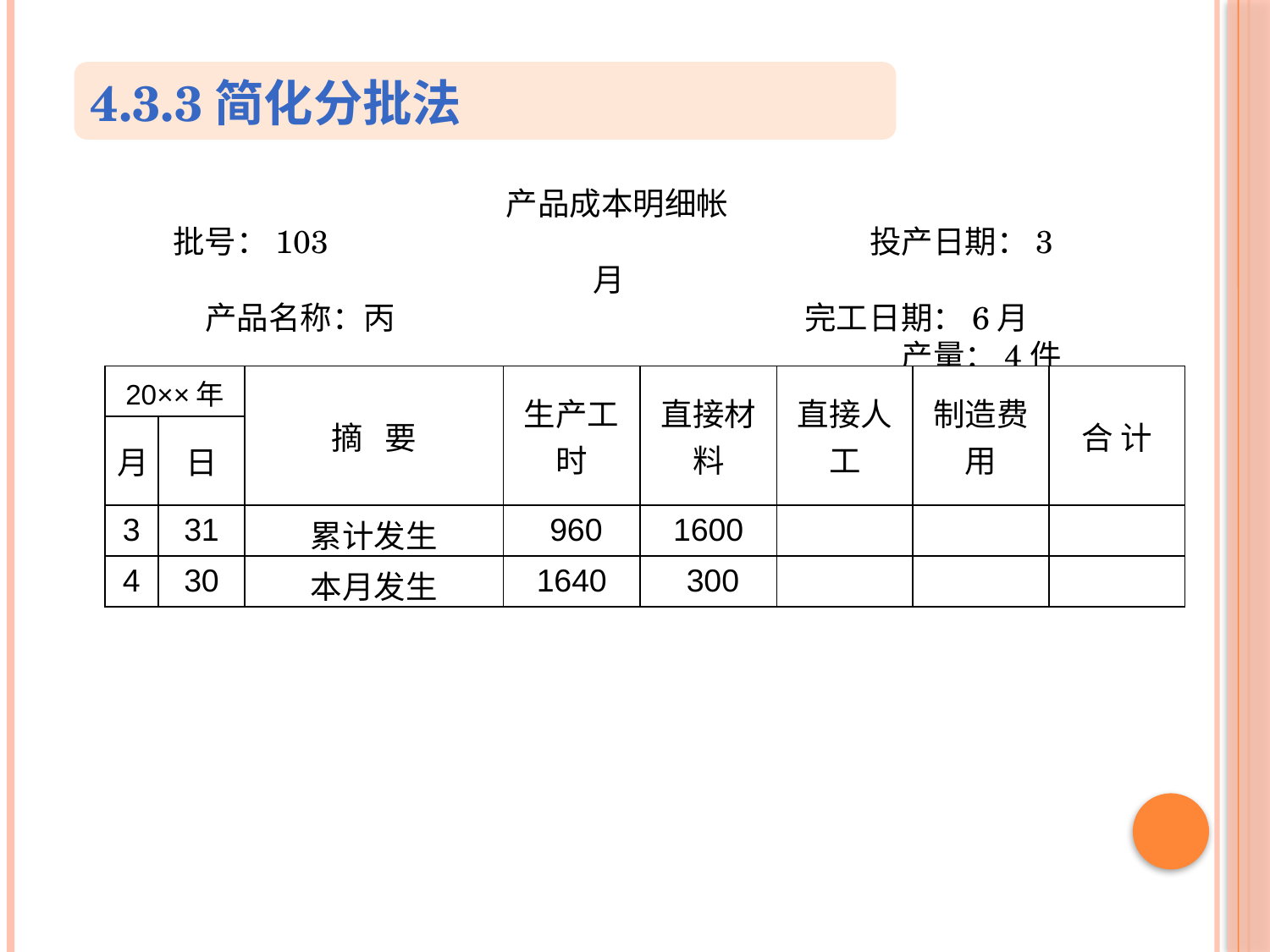

4.3.3简化分批法
产品成本明细帐
批号：103                                                            投产日期：3月
产品名称：丙                                                         完工日期：6月
            　　　　　　　　　　　　　　　　　　　　 产量：4件
| 20××年 |  | 摘 要 | 生产工时 | 直接材料 | 直接人工 | 制造费用 | 合 计 |
| --- | --- | --- | --- | --- | --- | --- | --- |
| 月 | 日 |  |  |  |  |  |  |
| 3 | 31 | 累计发生 | 960 | 1600 |  |  |  |
| 4 | 30 | 本月发生 | 1640 | 300 |  |  |  |